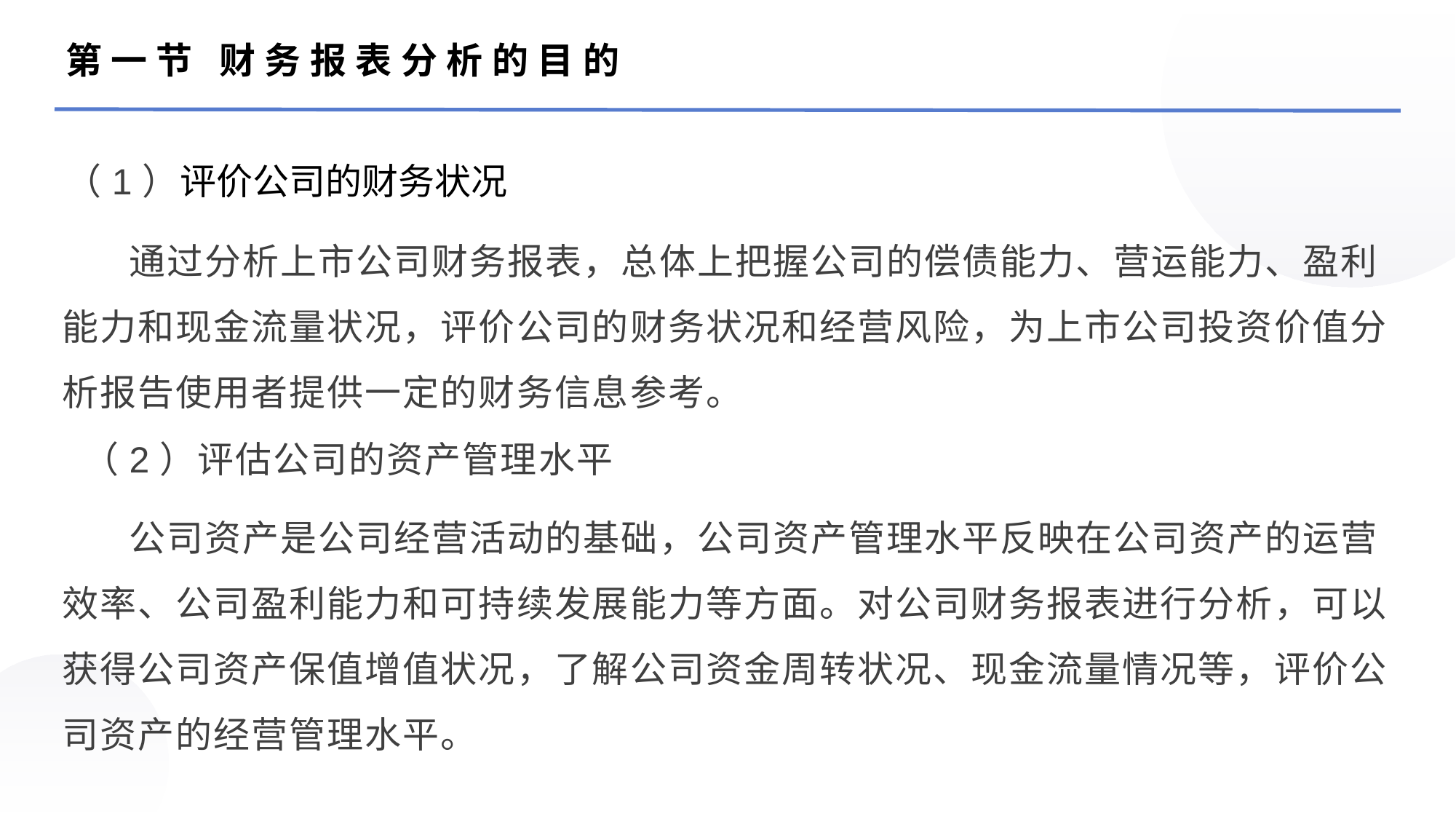

第一节 财务报表分析的目的
（1）评价公司的财务状况
      通过分析上市公司财务报表，总体上把握公司的偿债能力、营运能力、盈利能力和现金流量状况，评价公司的财务状况和经营风险，为上市公司投资价值分析报告使用者提供一定的财务信息参考。
（2）评估公司的资产管理水平
      公司资产是公司经营活动的基础，公司资产管理水平反映在公司资产的运营效率、公司盈利能力和可持续发展能力等方面。对公司财务报表进行分析，可以获得公司资产保值增值状况，了解公司资金周转状况、现金流量情况等，评价公司资产的经营管理水平。

5